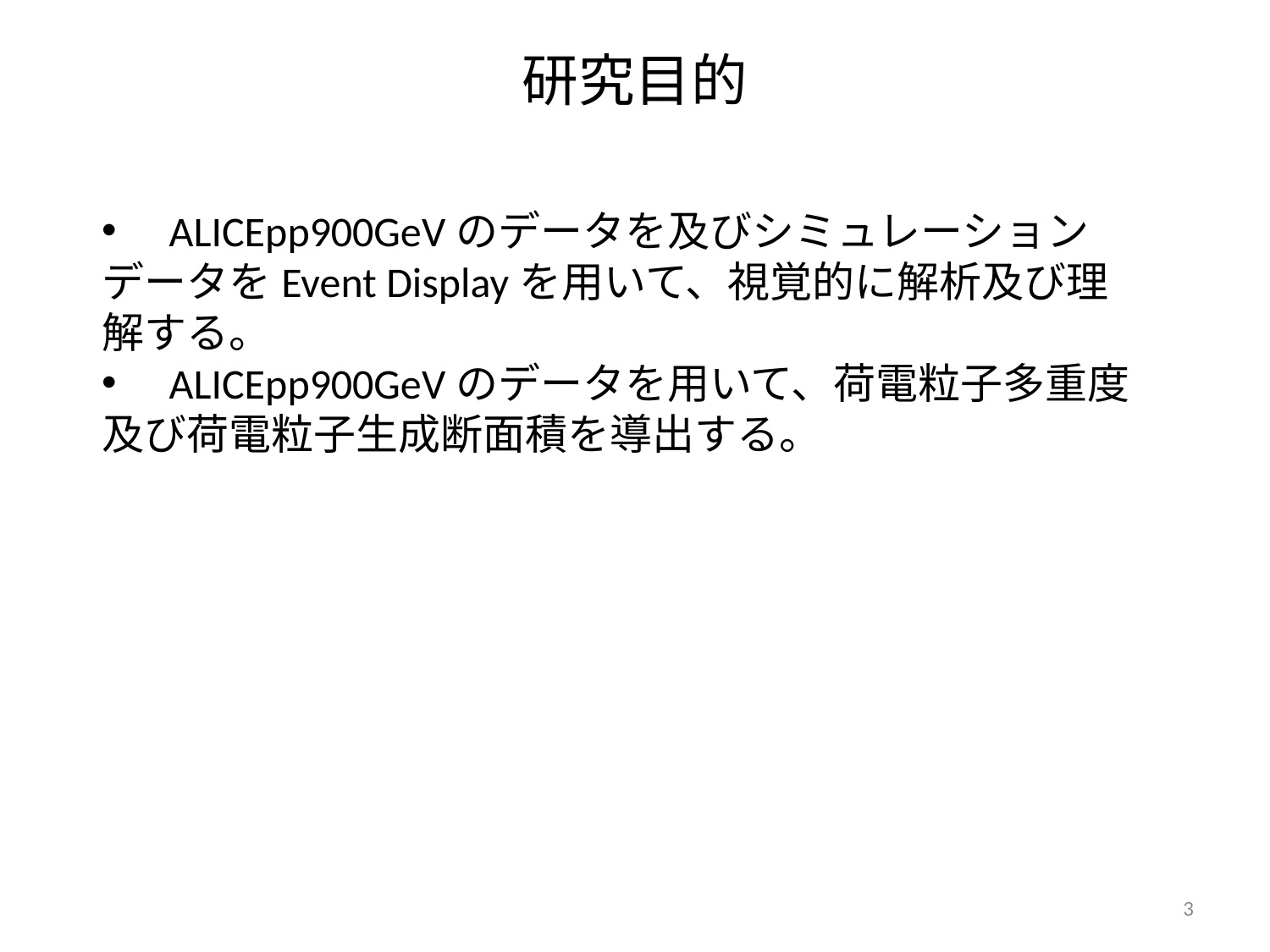

# 研究目的
　ALICEpp900GeVのデータを及びシミュレーションデータをEvent Displayを用いて、視覚的に解析及び理解する。
　ALICEpp900GeVのデータを用いて、荷電粒子多重度及び荷電粒子生成断面積を導出する。
3